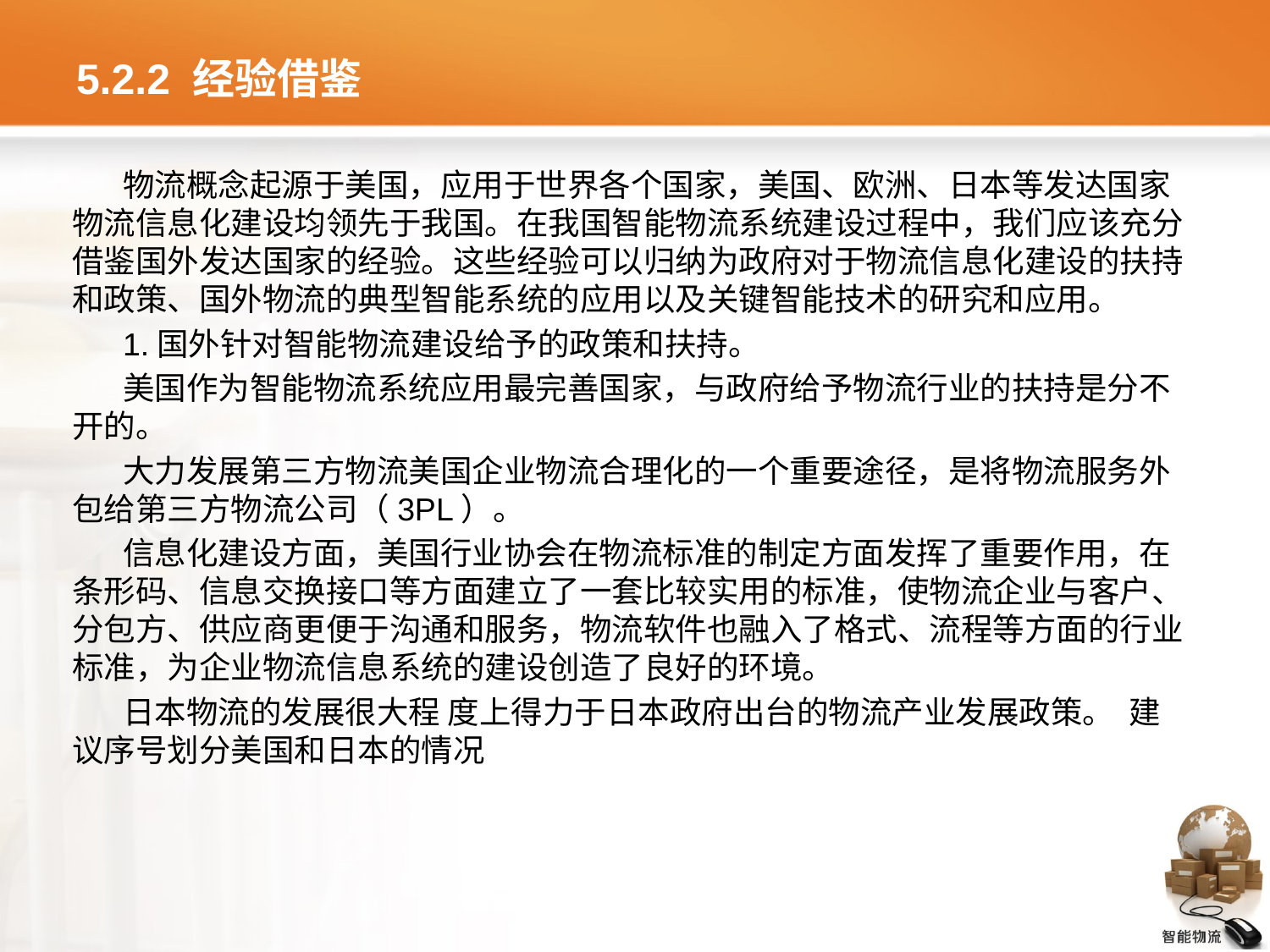

# 5.2.2 经验借鉴
物流概念起源于美国，应用于世界各个国家，美国、欧洲、日本等发达国家物流信息化建设均领先于我国。在我国智能物流系统建设过程中，我们应该充分借鉴国外发达国家的经验。这些经验可以归纳为政府对于物流信息化建设的扶持和政策、国外物流的典型智能系统的应用以及关键智能技术的研究和应用。
1.国外针对智能物流建设给予的政策和扶持。
美国作为智能物流系统应用最完善国家，与政府给予物流行业的扶持是分不开的。
大力发展第三方物流美国企业物流合理化的一个重要途径，是将物流服务外包给第三方物流公司（3PL）。
信息化建设方面，美国行业协会在物流标准的制定方面发挥了重要作用，在条形码、信息交换接口等方面建立了一套比较实用的标准，使物流企业与客户、分包方、供应商更便于沟通和服务，物流软件也融入了格式、流程等方面的行业标准，为企业物流信息系统的建设创造了良好的环境。
日本物流的发展很大程 度上得力于日本政府出台的物流产业发展政策。  建议序号划分美国和日本的情况